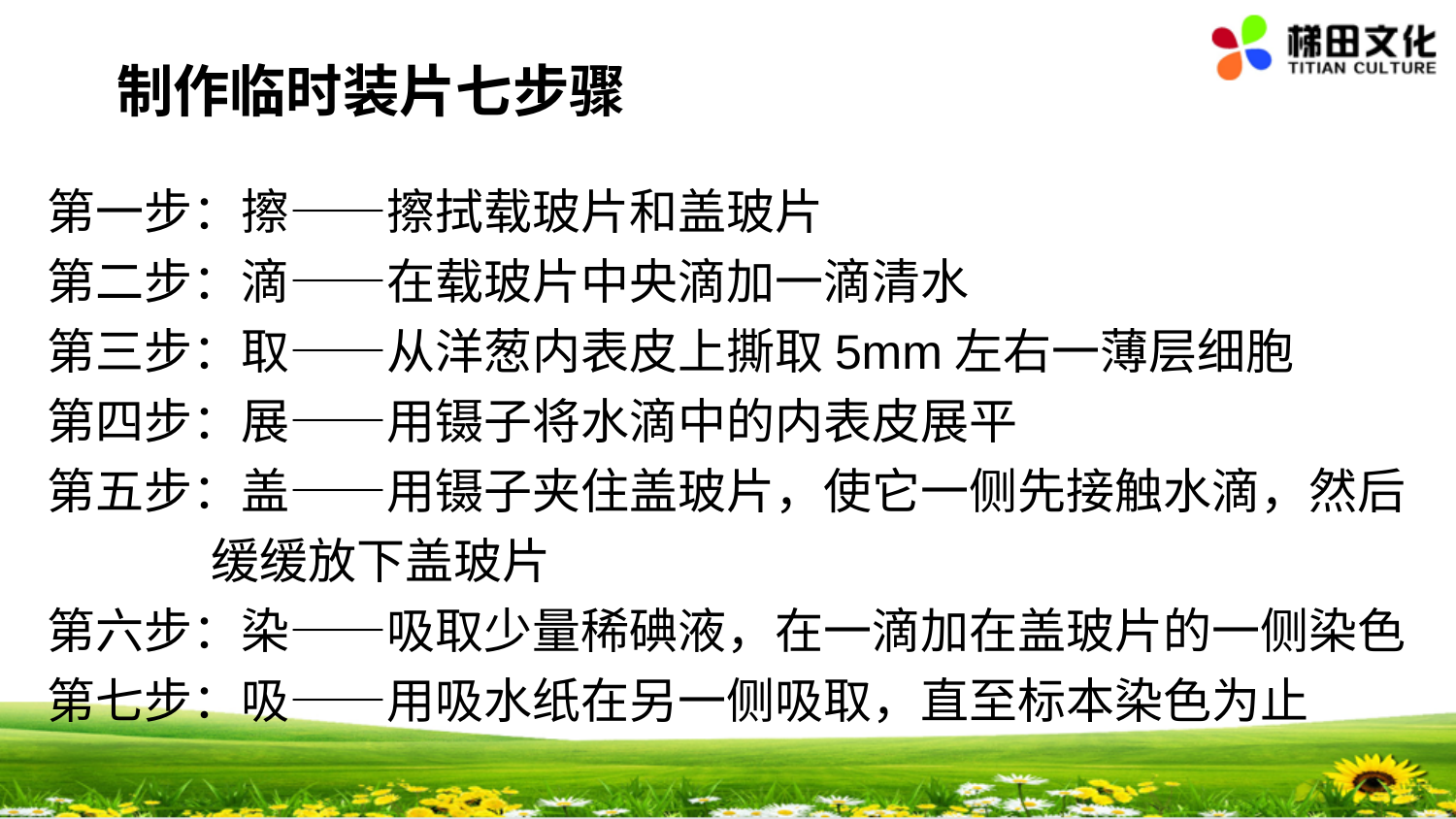

制作临时装片七步骤
第一步：擦——擦拭载玻片和盖玻片
第二步：滴——在载玻片中央滴加一滴清水
第三步：取——从洋葱内表皮上撕取5mm左右一薄层细胞
第四步：展——用镊子将水滴中的内表皮展平
第五步：盖——用镊子夹住盖玻片，使它一侧先接触水滴，然后
              缓缓放下盖玻片
第六步：染——吸取少量稀碘液，在一滴加在盖玻片的一侧染色
第七步：吸——用吸水纸在另一侧吸取，直至标本染色为止